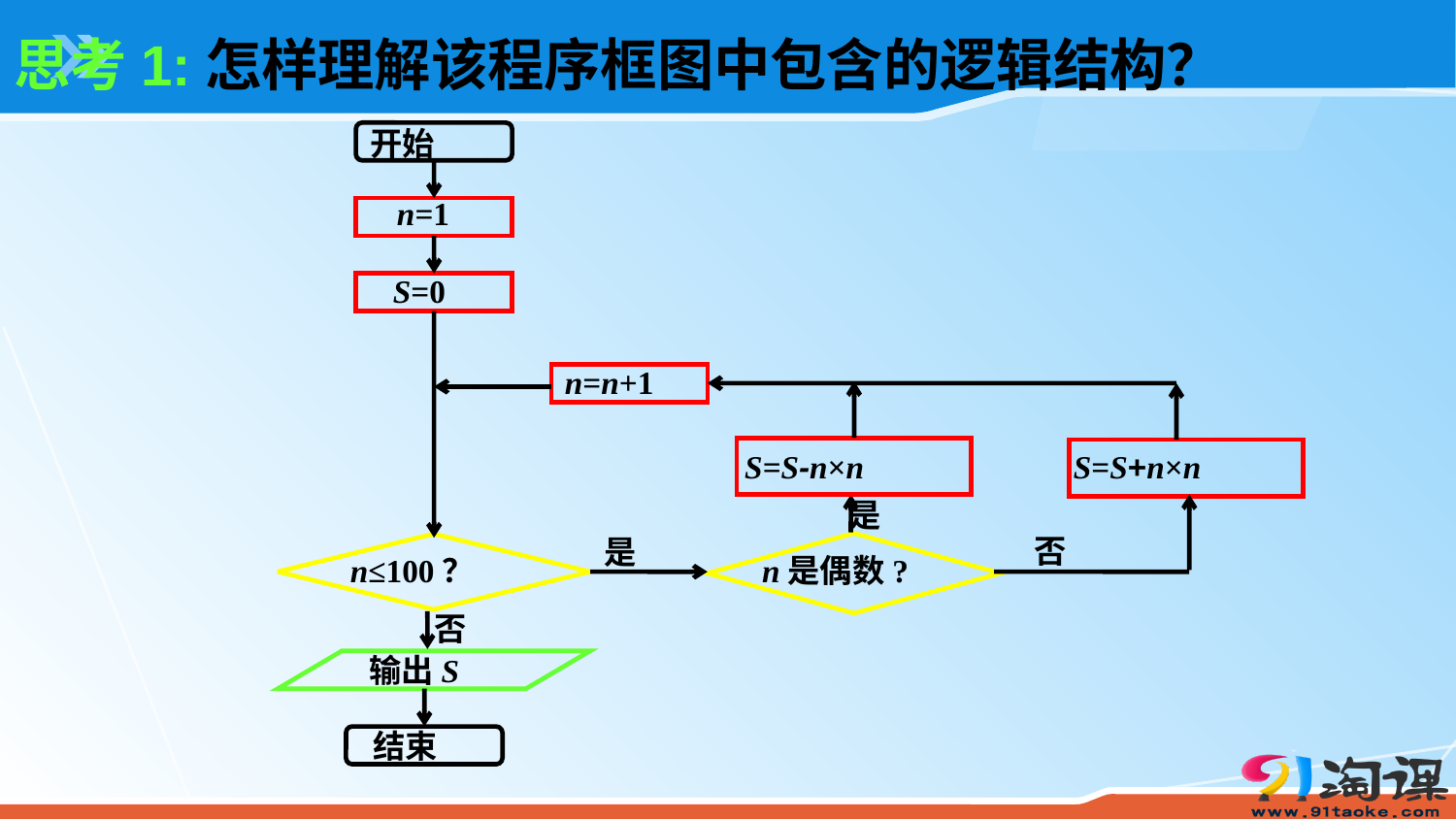

思考1:怎样理解该程序框图中包含的逻辑结构？
开始

n=1

S=0

n=n+1

S=S-n×n
S=S+n×n

是

否
是

n≤100？
n是偶数?

否

输出S

结束